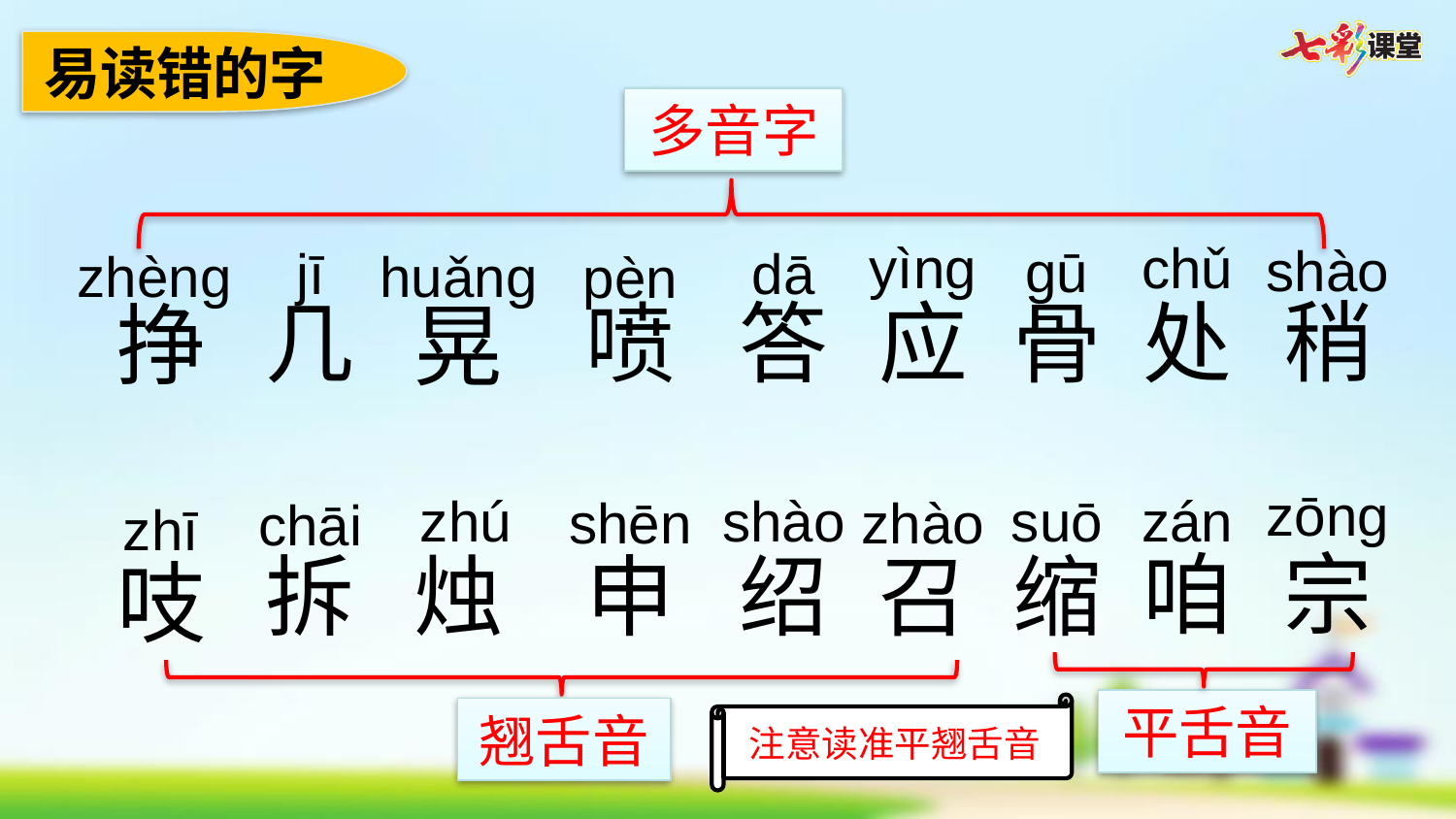

易读错的字
多音字
yìng
chǔ
shào
gū
jī
dā
huǎng
zhèng
pèn
稍
处
骨
应
答
喷
几
挣

晃
zōng
suō
zán
zhú
shào
shēn
zhào
chāi
zhī

宗
咱
缩
召
绍
拆
烛
申
吱
平舌音
注意读准平翘舌音
翘舌音